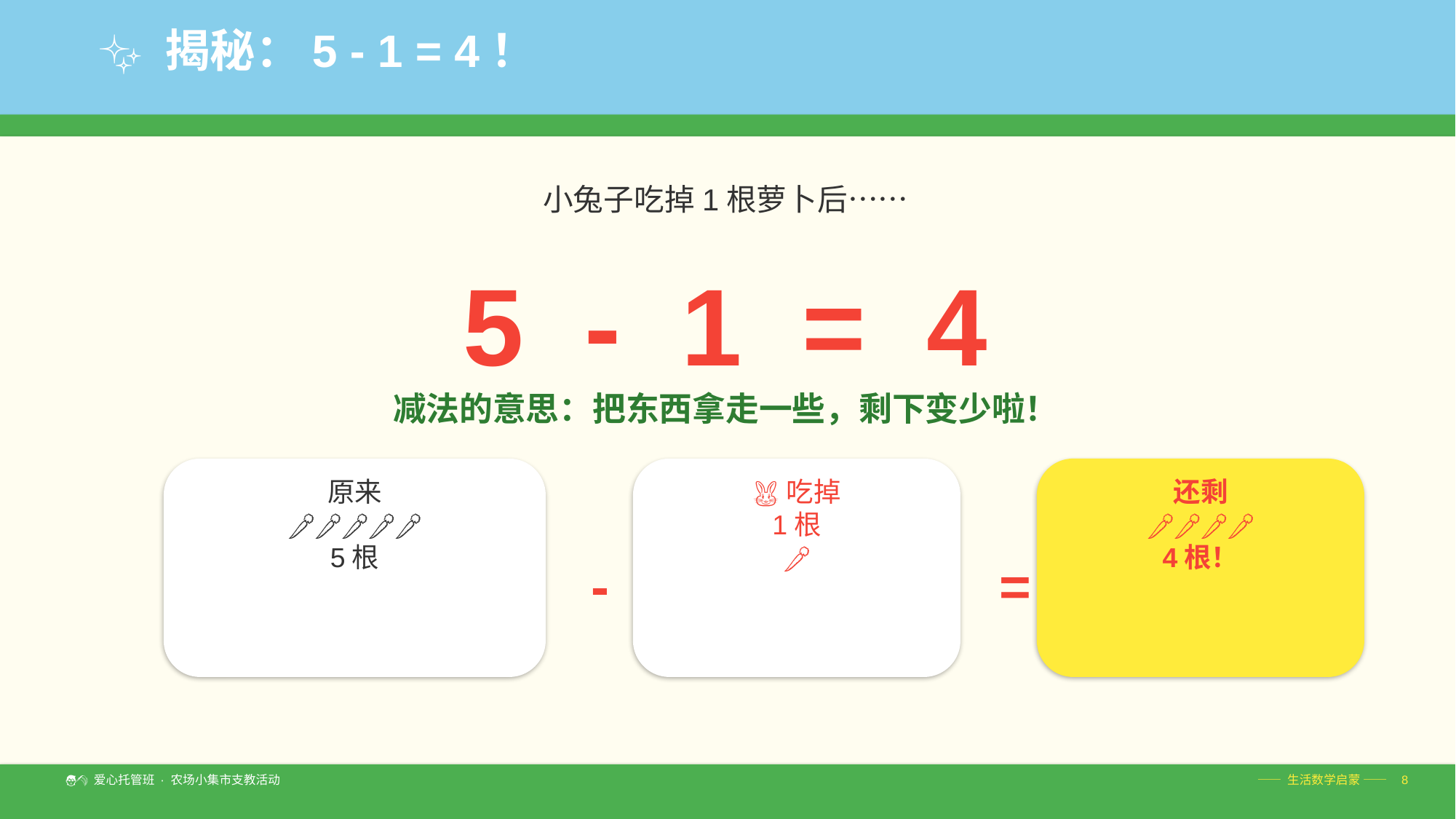

✨ 揭秘：5 - 1 = 4！

小兔子吃掉1根萝卜后……
5  -  1  =  4
减法的意思：把东西拿走一些，剩下变少啦！

原来
🥕🥕🥕🥕🥕
5根
🐰吃掉
1根
🥕
还剩
🥕🥕🥕🥕
4根！
-
=

🧑‍🌾 爱心托管班 · 农场小集市支教活动
—— 生活数学启蒙 ——    8